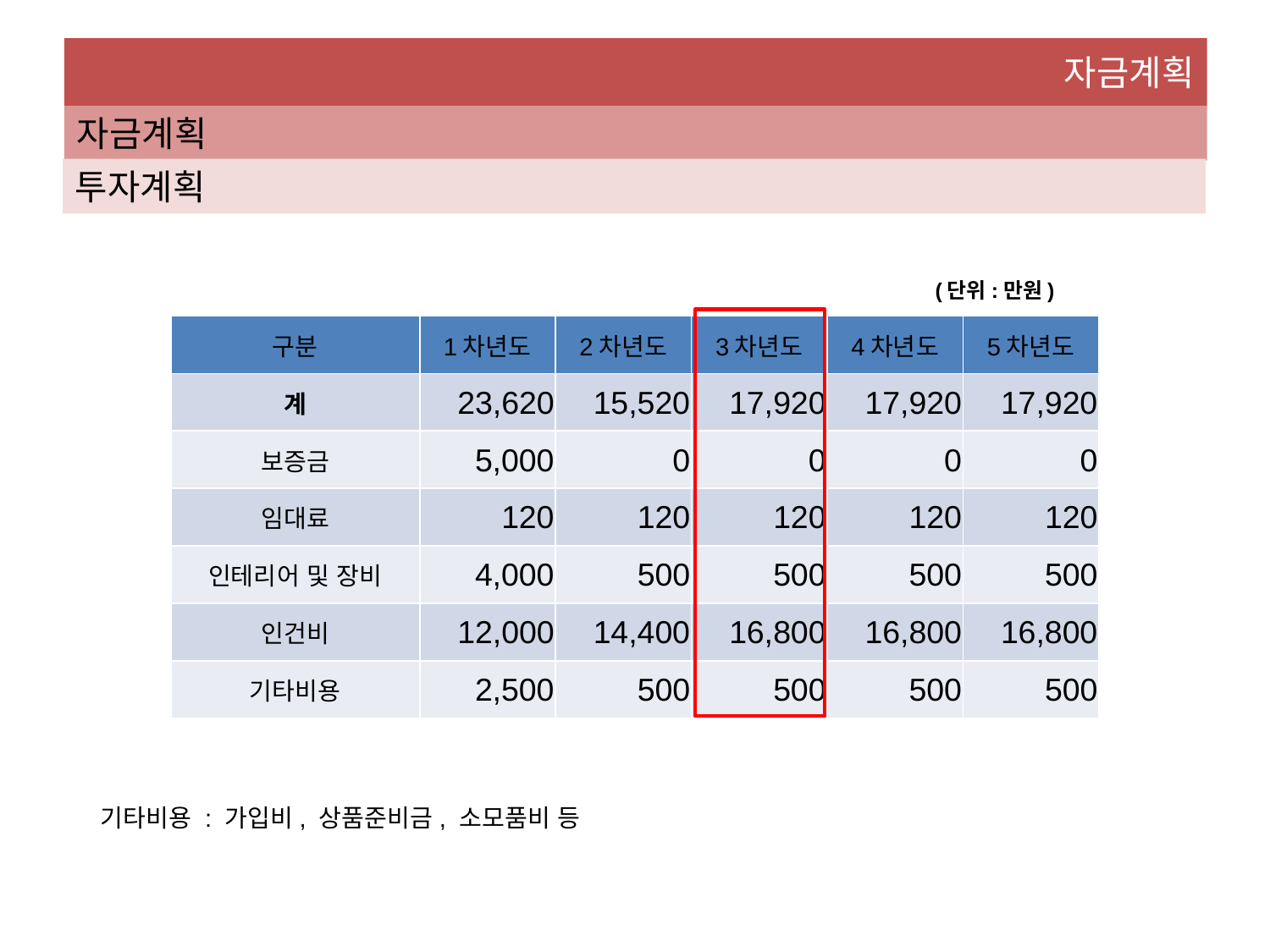

자금계획
자금계획
투자계획
   (단위:만원)

| 구분 | 1차년도 | 2차년도 | 3차년도 | 4차년도 | 5차년도 |
| --- | --- | --- | --- | --- | --- |
| 계 | 23,620 | 15,520 | 17,920 | 17,920 | 17,920 |
| 보증금 | 5,000 | 0 | 0 | 0 | 0 |
| 임대료 | 120 | 120 | 120 | 120 | 120 |
| 인테리어 및 장비 | 4,000 | 500 | 500 | 500 | 500 |
| 인건비 | 12,000 | 14,400 | 16,800 | 16,800 | 16,800 |
| 기타비용 | 2,500 | 500 | 500 | 500 | 500 |
기타비용 : 가입비, 상품준비금, 소모품비 등